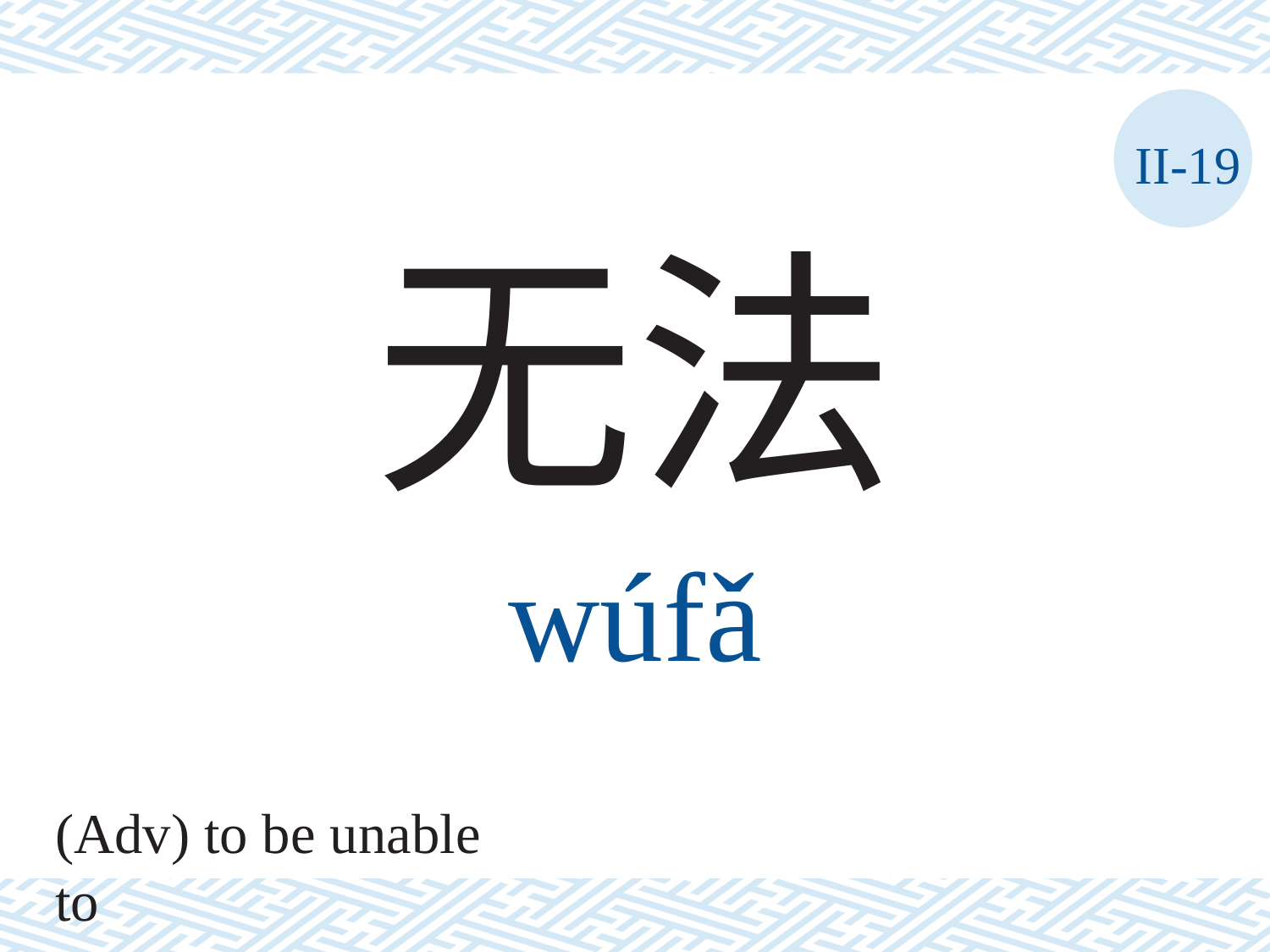

II-19
无法
wúfǎ
(Adv) to be unable to